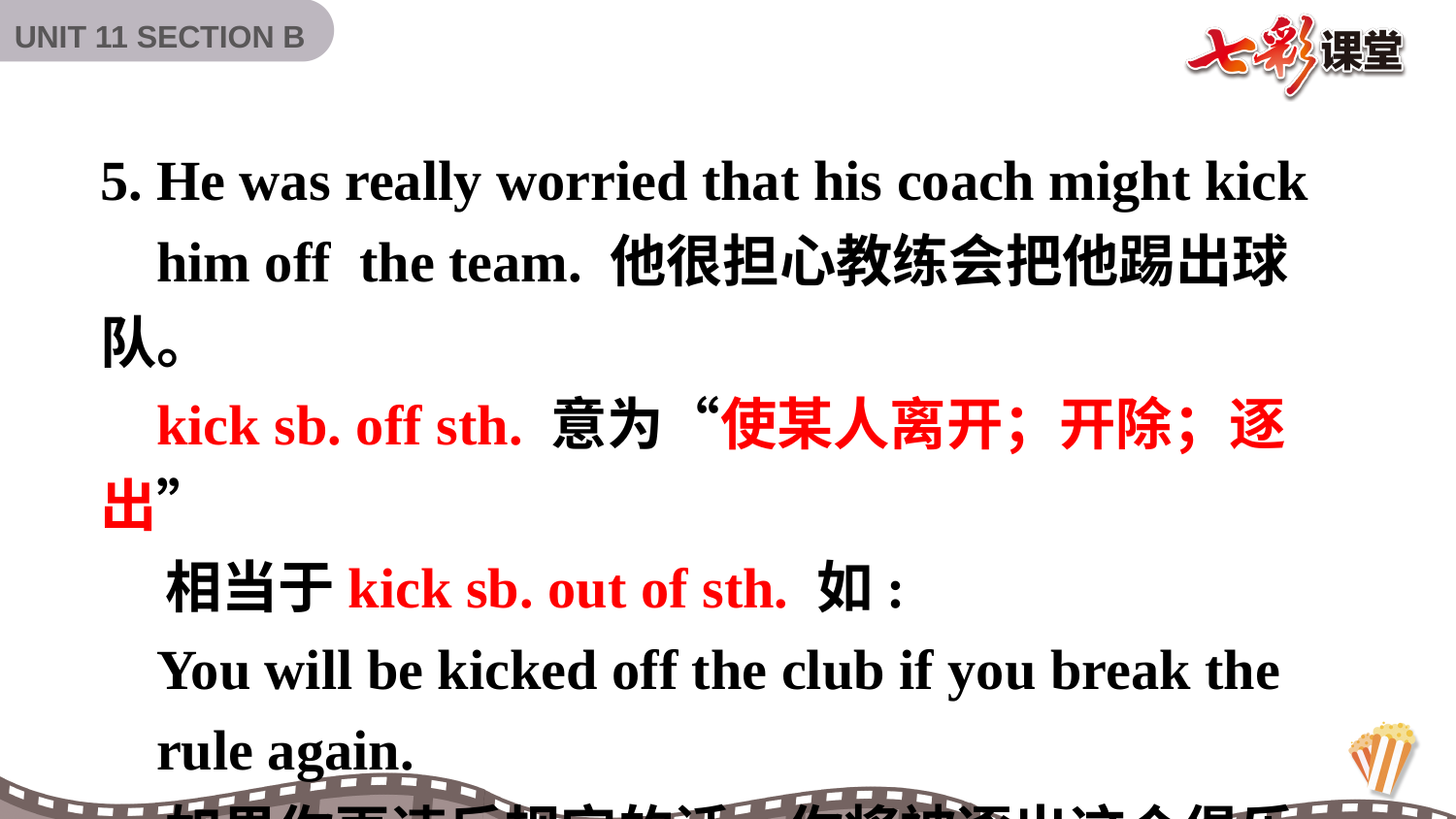

5. He was really worried that his coach might kick
    him off  the team. 他很担心教练会把他踢出球队。
    kick sb. off sth. 意为“使某人离开；开除；逐出”
    相当于kick sb. out of sth. 如:
    You will be kicked off the club if you break the
    rule again.
    如果你再违反规定的话，你将被逐出这个俱乐部。